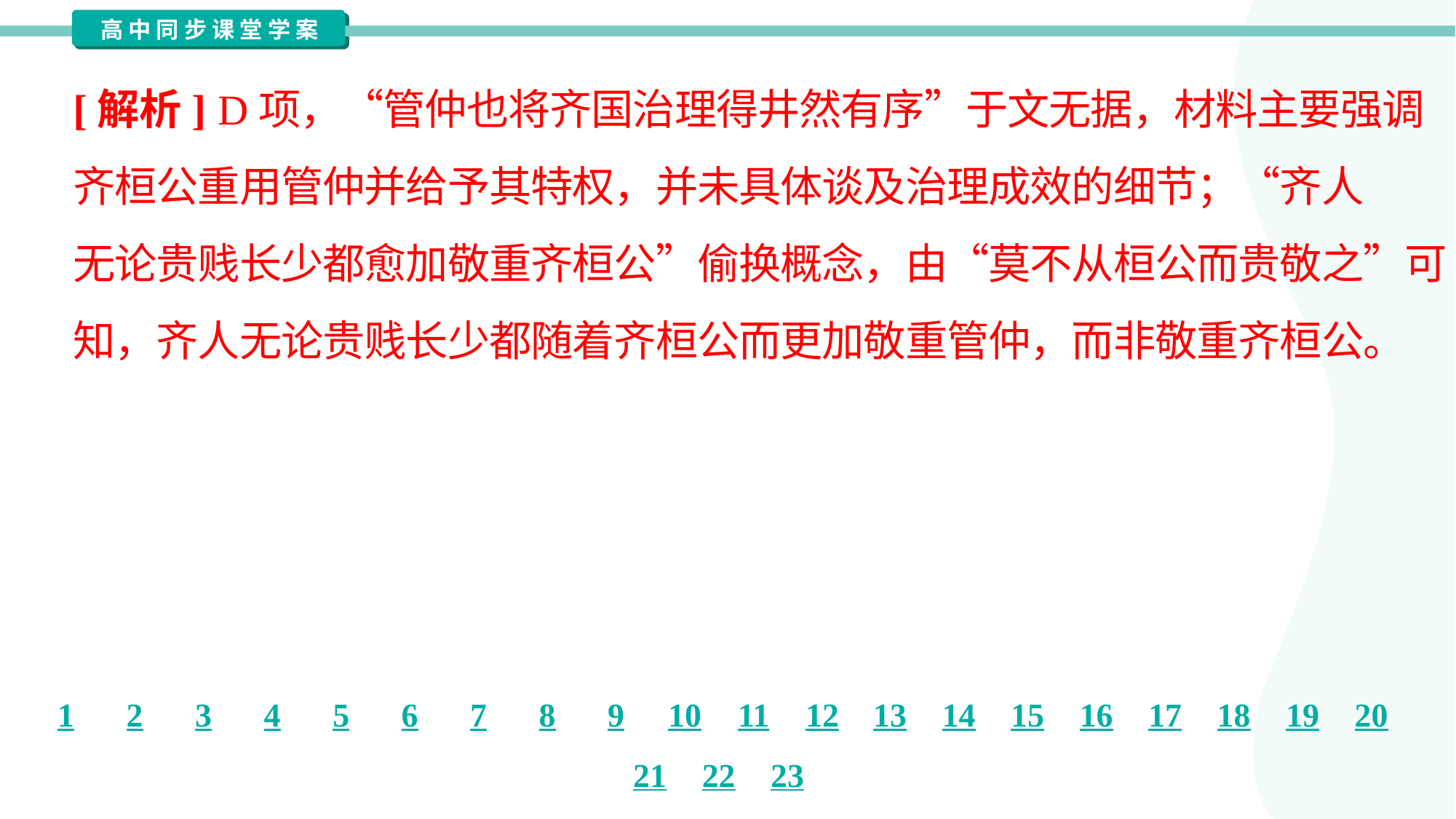

[解析] D项，“管仲也将齐国治理得井然有序”于文无据，材料主要强调
齐桓公重用管仲并给予其特权，并未具体谈及治理成效的细节；“齐人
无论贵贱长少都愈加敬重齐桓公”偷换概念，由“莫不从桓公而贵敬之”可
知，齐人无论贵贱长少都随着齐桓公而更加敬重管仲，而非敬重齐桓公。